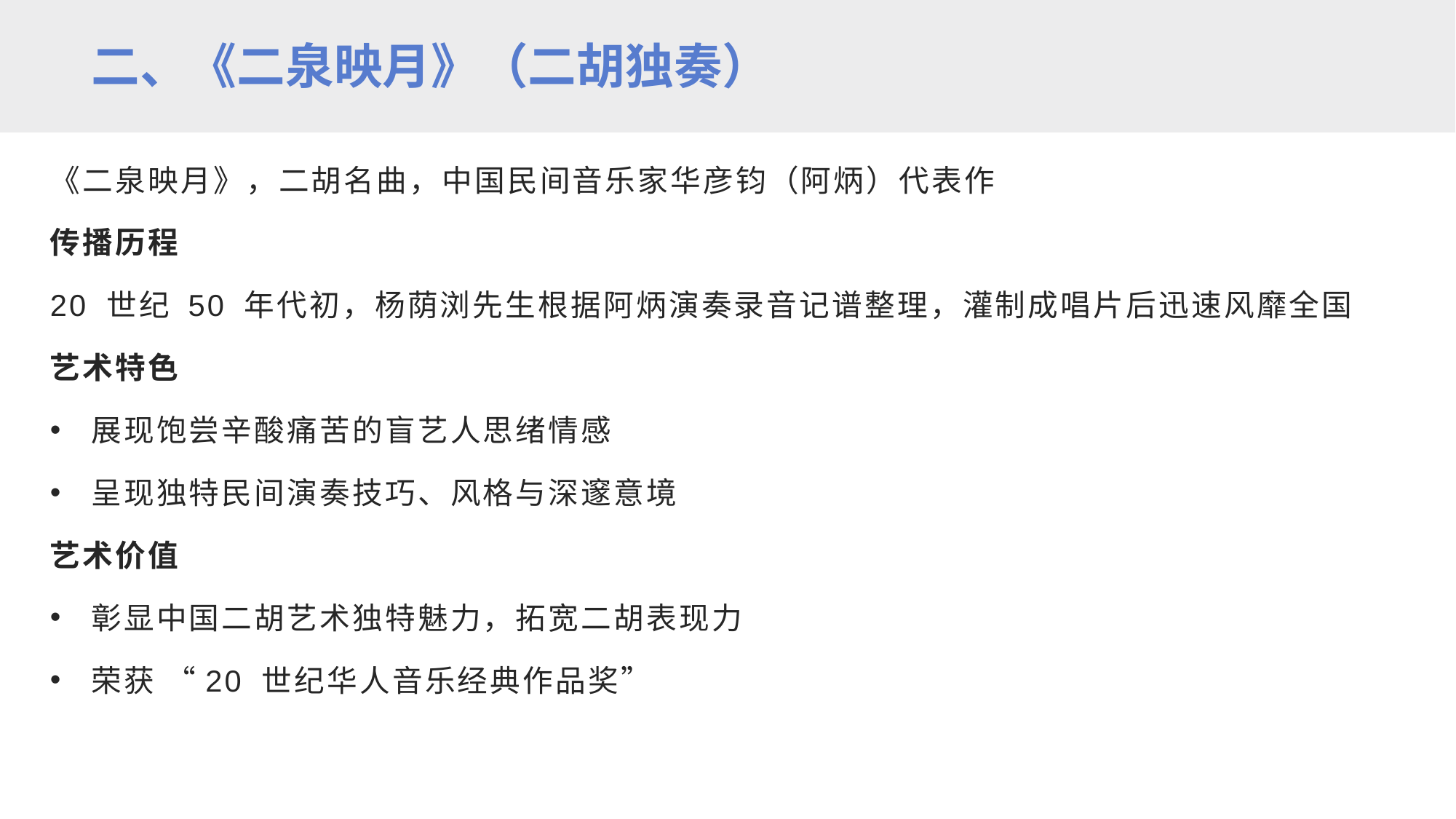

二、《二泉映月》（二胡独奏）
《二泉映月》，二胡名曲，中国民间音乐家华彦钧（阿炳）代表作​
传播历程​
20 世纪 50 年代初，杨荫浏先生根据阿炳演奏录音记谱整理​，灌制成唱片后迅速风靡全国​
艺术特色​
展现饱尝辛酸痛苦的盲艺人思绪情感​
呈现独特民间演奏技巧、风格与深邃意境​
艺术价值​
彰显中国二胡艺术独特魅力，拓宽二胡表现力​
荣获 “20 世纪华人音乐经典作品奖”